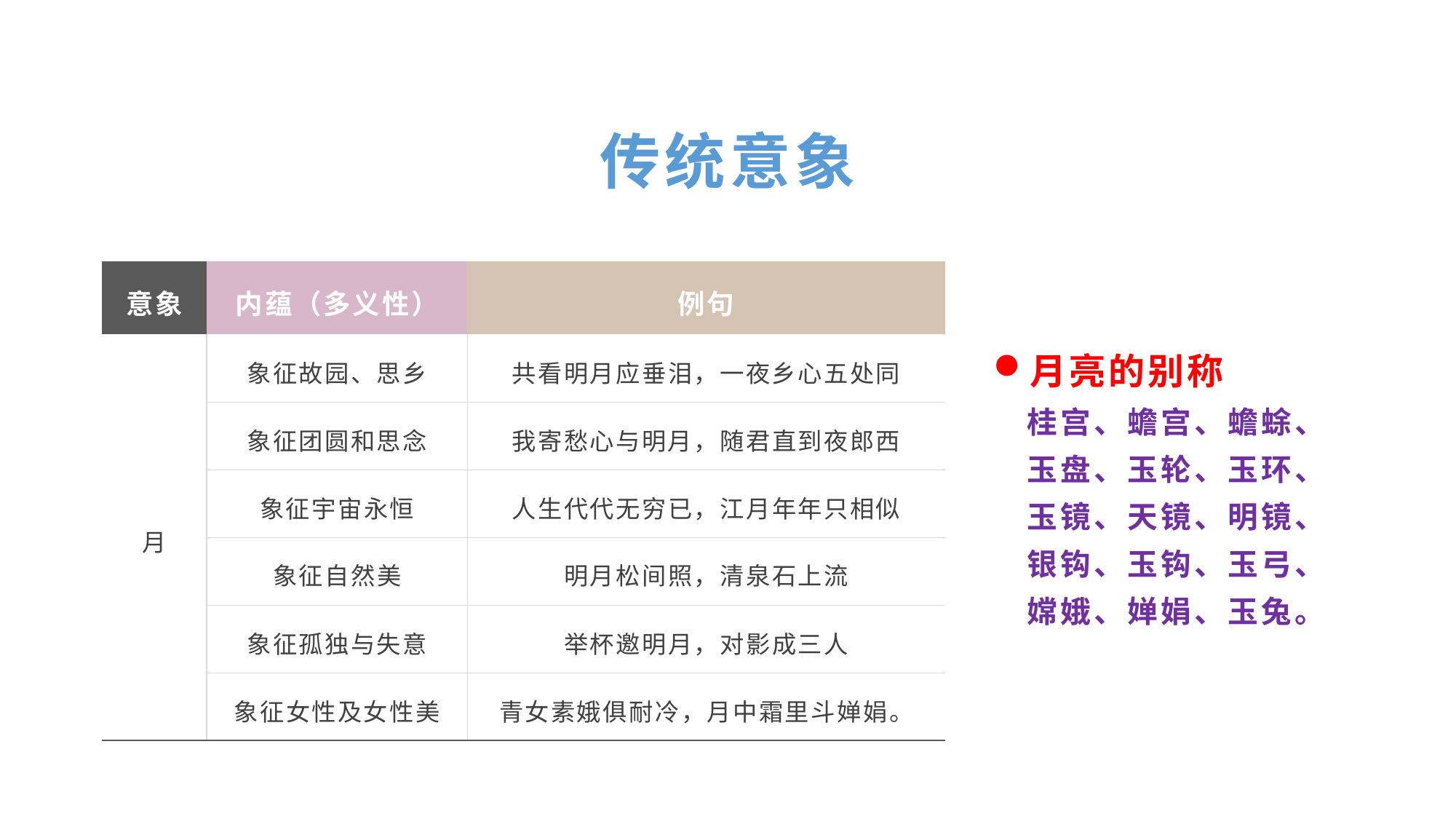

传统意象
月亮的别称
桂宫、蟾宫、蟾蜍、玉盘、玉轮、玉环、玉镜、天镜、明镜、银钩、玉钩、玉弓、嫦娥、婵娟、玉兔。
| 意象 | 内蕴（多义性） | 例句 |
| --- | --- | --- |
| 月 | 象征故园、思乡 | 共看明月应垂泪，一夜乡心五处同 |
|  | 象征团圆和思念 | 我寄愁心与明月，随君直到夜郎西 |
|  | 象征宇宙永恒 | 人生代代无穷已，江月年年只相似 |
|  | 象征自然美 | 明月松间照，清泉石上流 |
|  | 象征孤独与失意 | 举杯邀明月，对影成三人 |
|  | 象征女性及女性美 | 青女素娥俱耐冷，月中霜里斗婵娟。 |